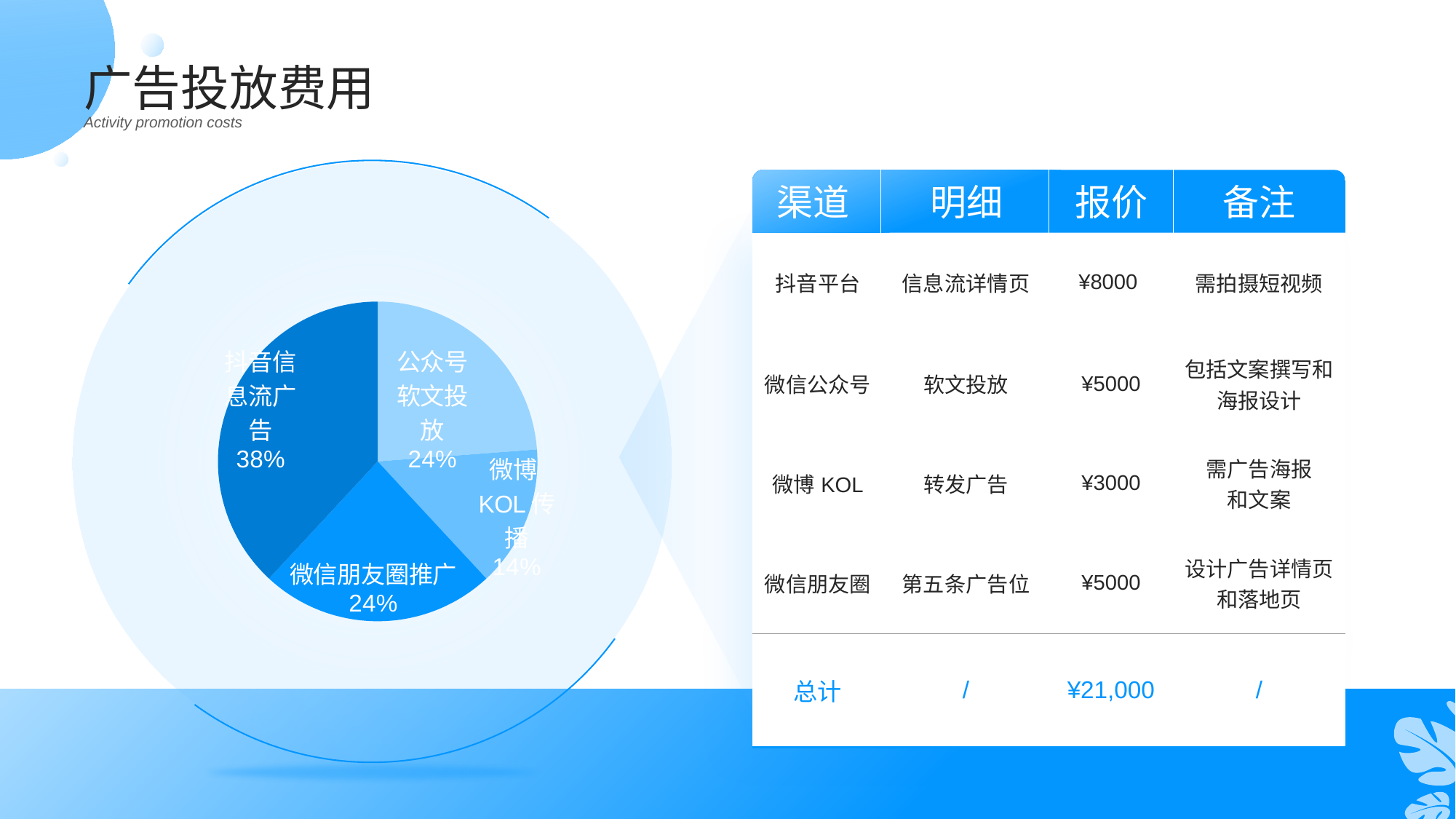

广告投放费用
Activity promotion costs

渠道
明细
报价
备注

### Chart

| Category | 列1 |
|---|---|
| 公众号软文投放 | 5000.0 |
| 微博KOL传播 | 3000.0 |
| 微信朋友圈推广 | 5000.0 |
| 抖音信息流广告 | 8000.0 |
| 抖音平台 | 信息流详情页 | ¥8000 | 需拍摄短视频 |
| --- | --- | --- | --- |
| 微信公众号 | 软文投放 | ¥5000 | 包括文案撰写和海报设计 |
| 微博KOL | 转发广告 | ¥3000 | 需广告海报 和文案 |
| 微信朋友圈 | 第五条广告位 | ¥5000 | 设计广告详情页和落地页 |
| 总计 | / | ¥21,000 | / |